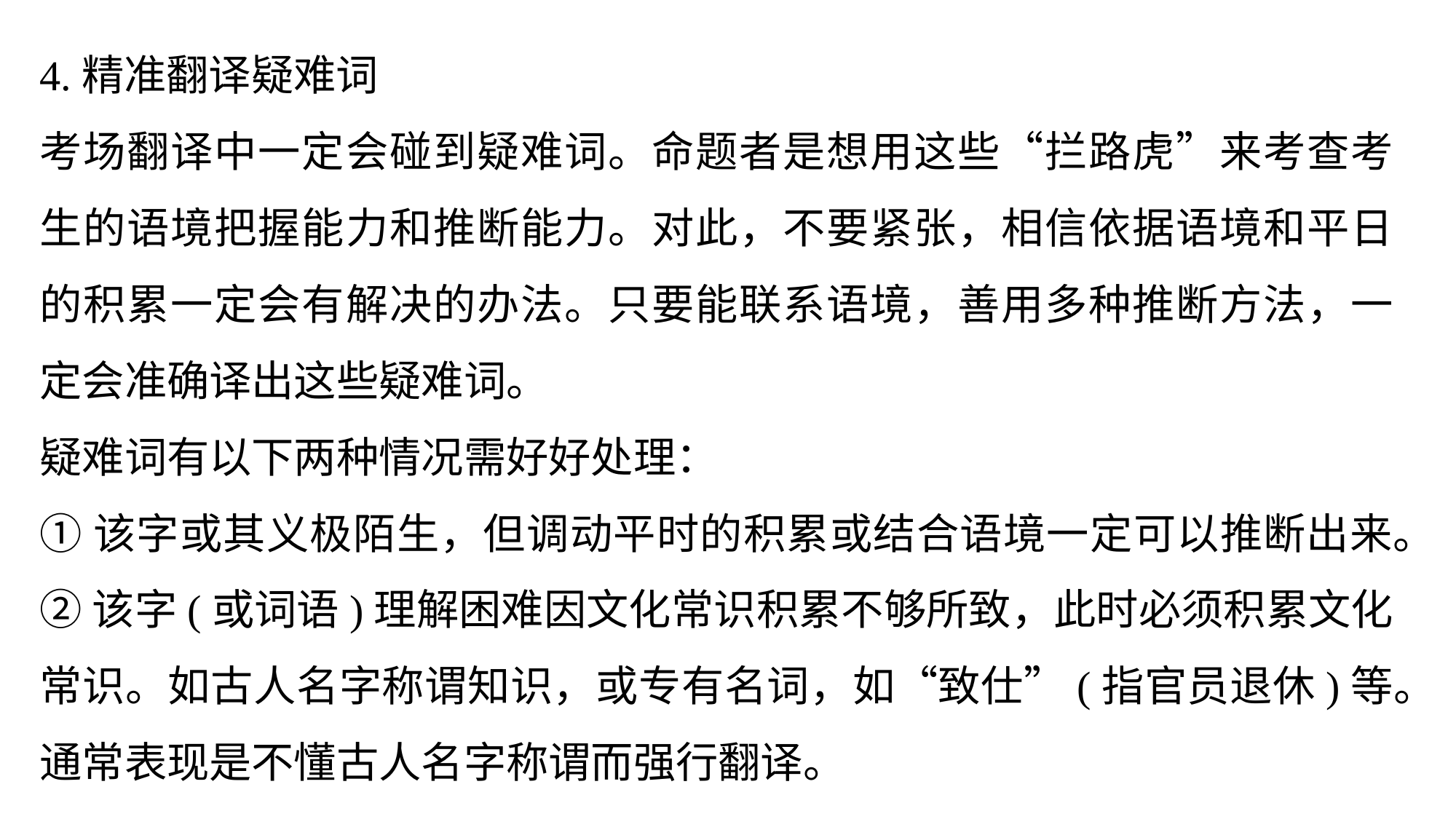

4.精准翻译疑难词
考场翻译中一定会碰到疑难词。命题者是想用这些“拦路虎”来考查考生的语境把握能力和推断能力。对此，不要紧张，相信依据语境和平日的积累一定会有解决的办法。只要能联系语境，善用多种推断方法，一定会准确译出这些疑难词。
疑难词有以下两种情况需好好处理：
①该字或其义极陌生，但调动平时的积累或结合语境一定可以推断出来。
②该字(或词语)理解困难因文化常识积累不够所致，此时必须积累文化常识。如古人名字称谓知识，或专有名词，如“致仕”(指官员退休)等。通常表现是不懂古人名字称谓而强行翻译。